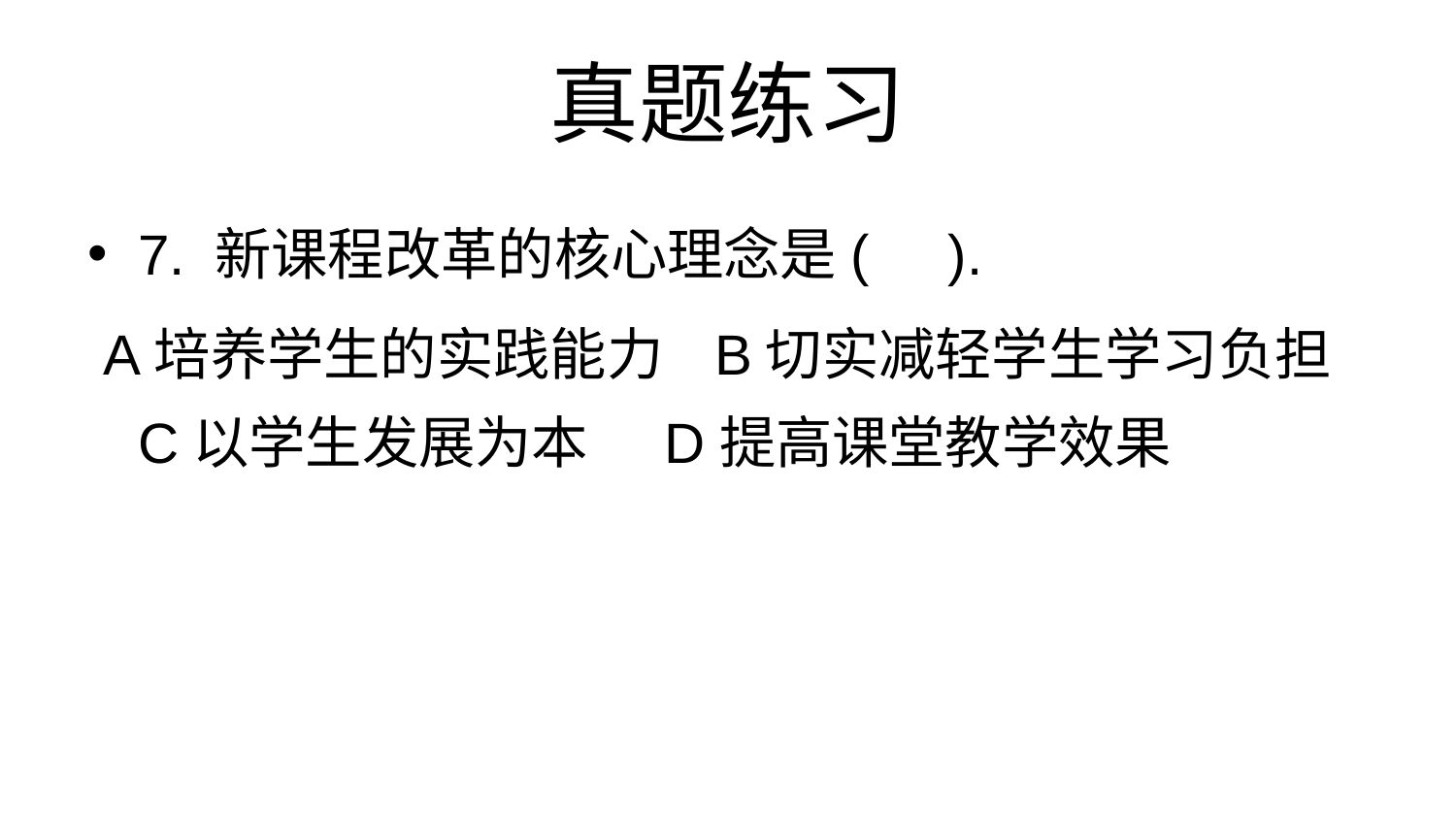

# 真题练习
7. 新课程改革的核心理念是(     ).
 A培养学生的实践能力   B切实减轻学生学习负担   C以学生发展为本     D提高课堂教学效果